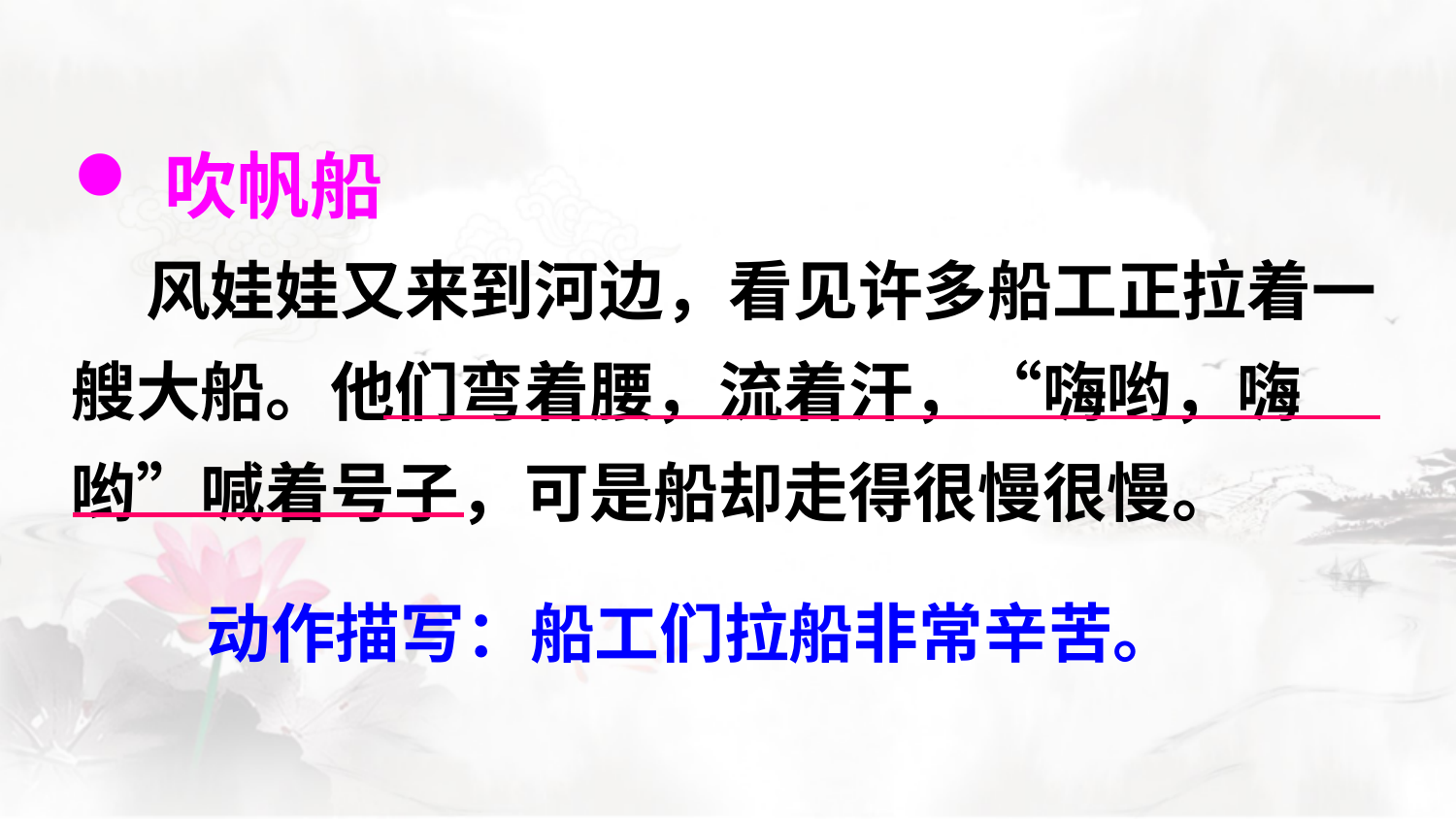

吹帆船
    风娃娃又来到河边，看见许多船工正拉着一艘大船。他们弯着腰，流着汗，“嗨哟，嗨哟”喊着号子，可是船却走得很慢很慢。
动作描写：船工们拉船非常辛苦。